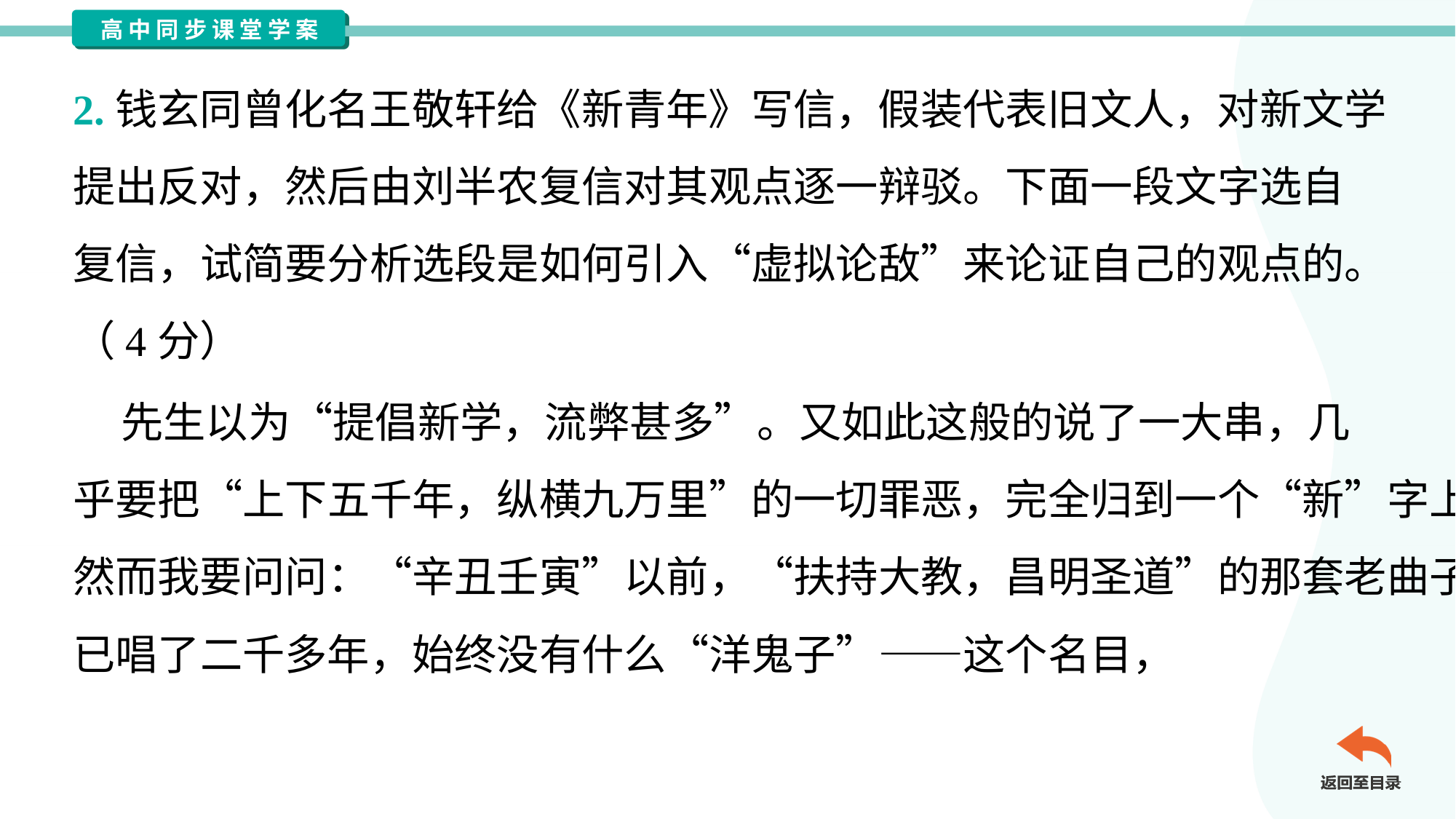

2.钱玄同曾化名王敬轩给《新青年》写信，假装代表旧文人，对新文学
提出反对，然后由刘半农复信对其观点逐一辩驳。下面一段文字选自
复信，试简要分析选段是如何引入“虚拟论敌”来论证自己的观点的。
（4分）
    先生以为“提倡新学，流弊甚多”。又如此这般的说了一大串，几
乎要把“上下五千年，纵横九万里”的一切罪恶，完全归到一个“新”字上。
然而我要问问：“辛丑壬寅”以前，“扶持大教，昌明圣道”的那套老曲子，
已唱了二千多年，始终没有什么“洋鬼子”——这个名目，